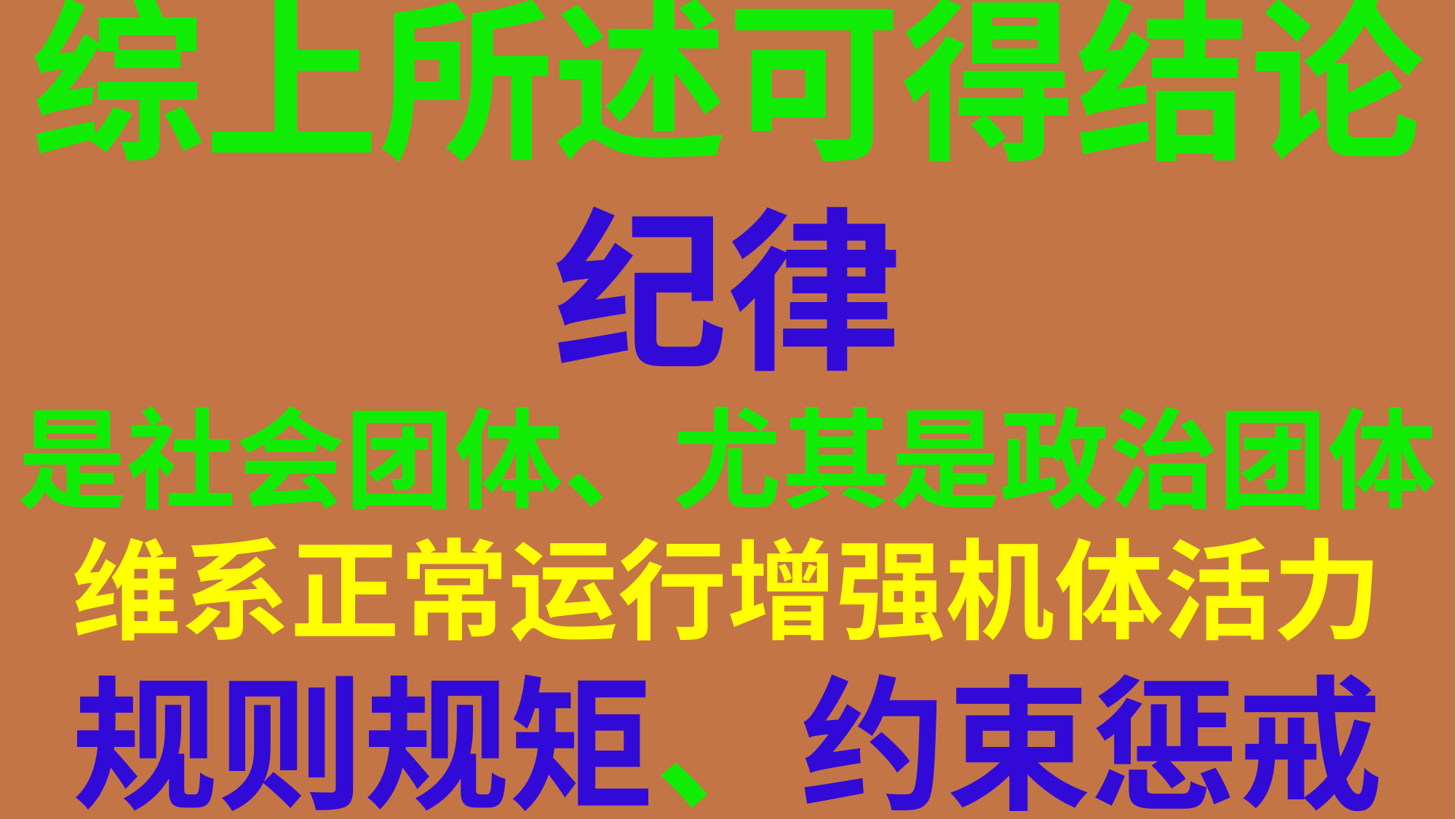

综上所述可得结论
纪律
是社会团体、尤其是政治团体
维系正常运行增强机体活力
规则规矩、约束惩戒